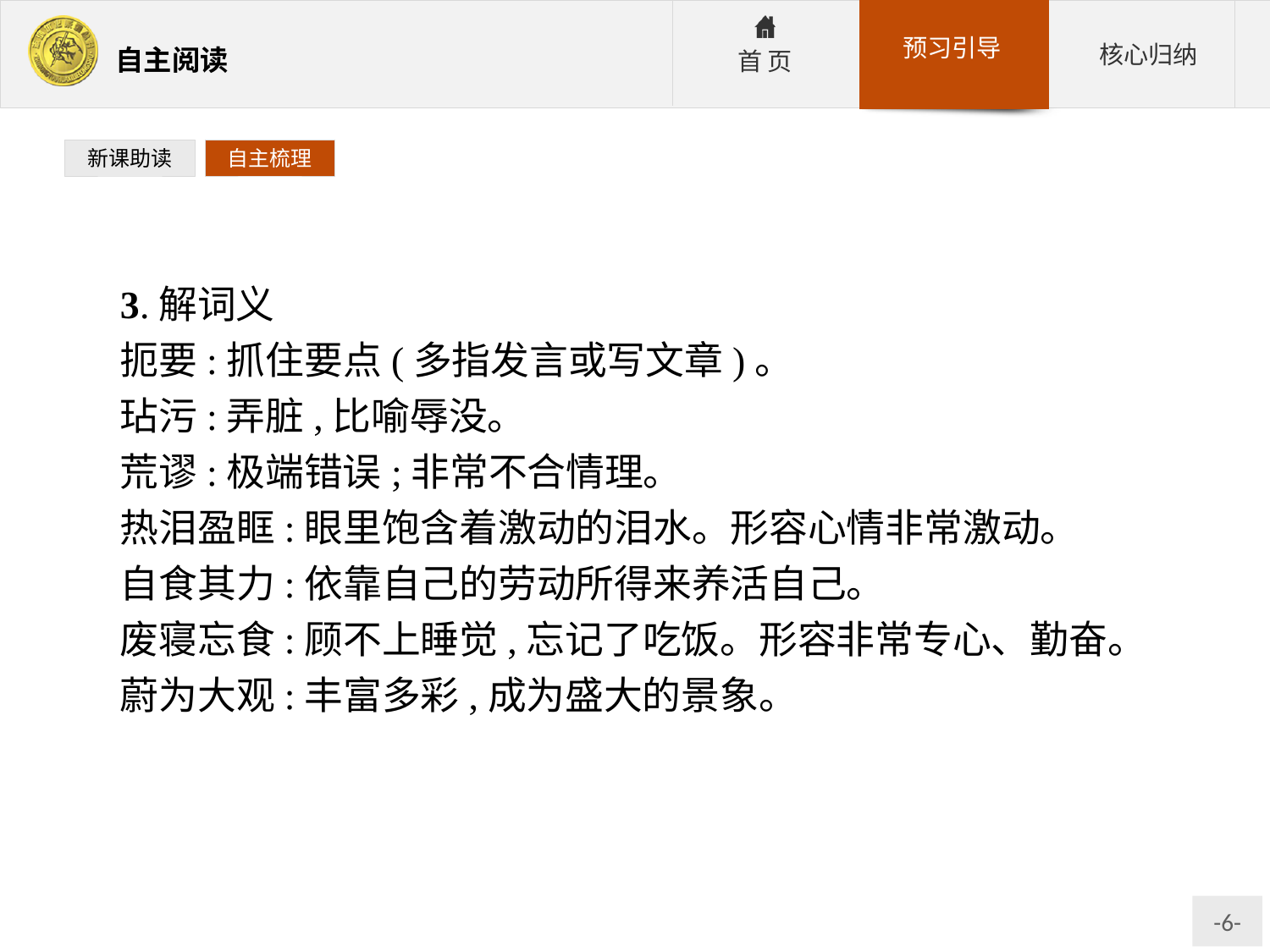

新课助读
自主梳理
3.解词义
扼要:抓住要点(多指发言或写文章)。
玷污:弄脏,比喻辱没。
荒谬:极端错误;非常不合情理。
热泪盈眶:眼里饱含着激动的泪水。形容心情非常激动。
自食其力:依靠自己的劳动所得来养活自己。
废寝忘食:顾不上睡觉,忘记了吃饭。形容非常专心、勤奋。
蔚为大观:丰富多彩,成为盛大的景象。